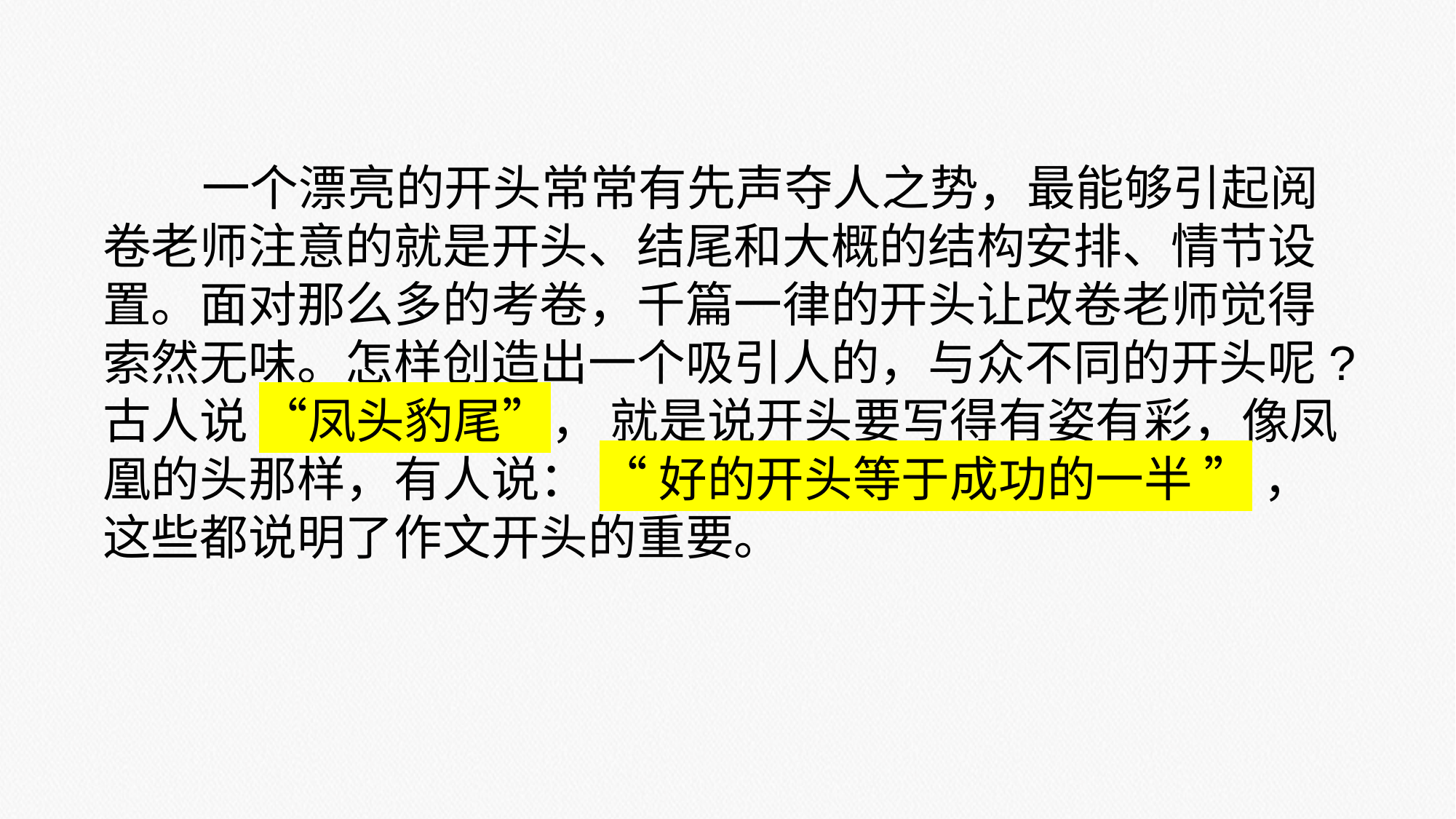

一个漂亮的开头常常有先声夺人之势，最能够引起阅卷老师注意的就是开头、结尾和大概的结构安排、情节设置。面对那么多的考卷，千篇一律的开头让改卷老师觉得索然无味。怎样创造出一个吸引人的，与众不同的开头呢?古人说 “凤头豹尾”， 就是说开头要写得有姿有彩，像凤凰的头那样，有人说： “ 好的开头等于成功的一半 ” ，这些都说明了作文开头的重要。